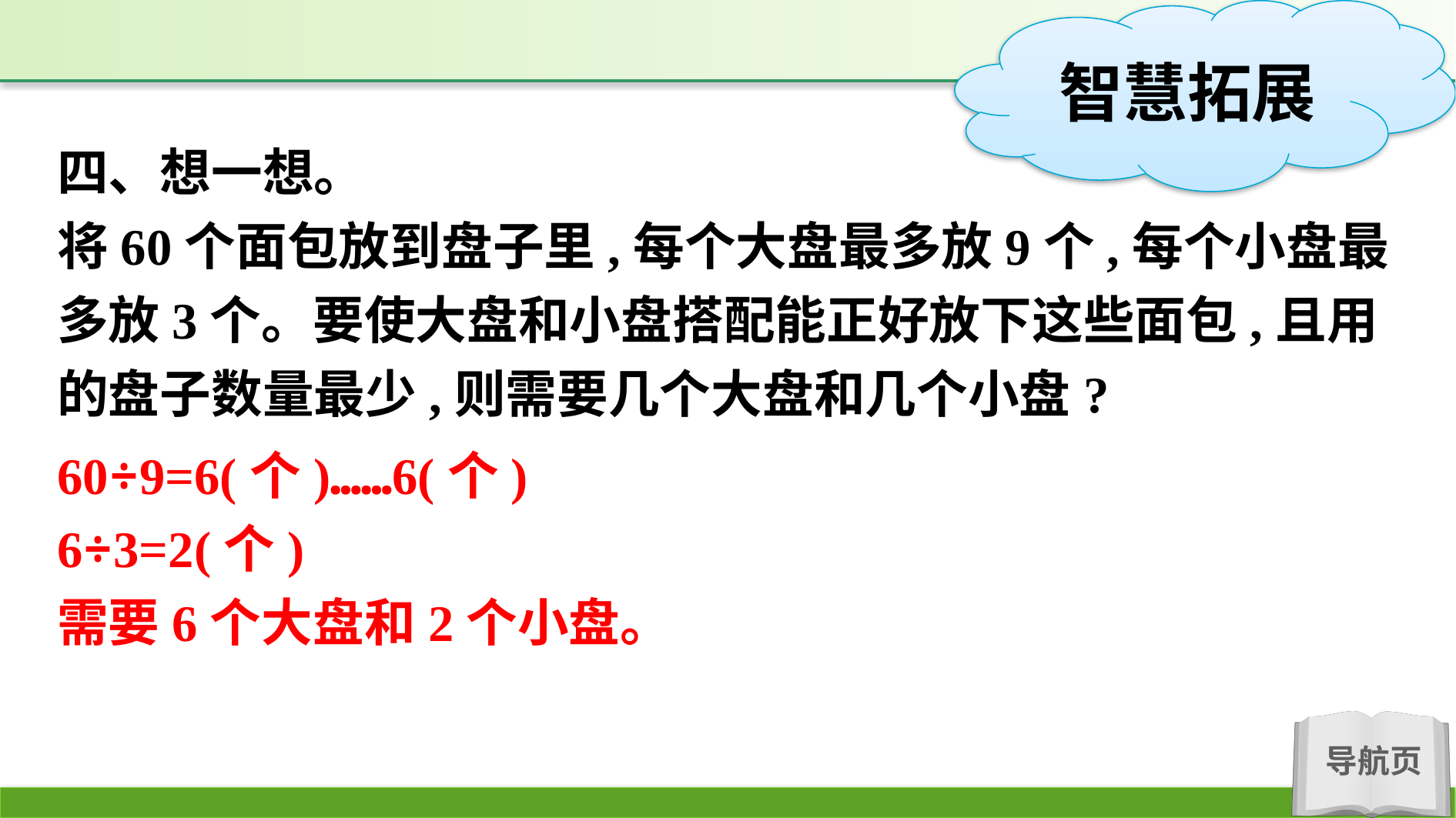

四、想一想。
将60个面包放到盘子里,每个大盘最多放9个,每个小盘最多放3个。要使大盘和小盘搭配能正好放下这些面包,且用的盘子数量最少,则需要几个大盘和几个小盘?
60÷9=6(个)……6(个)
6÷3=2(个)
需要6个大盘和2个小盘。